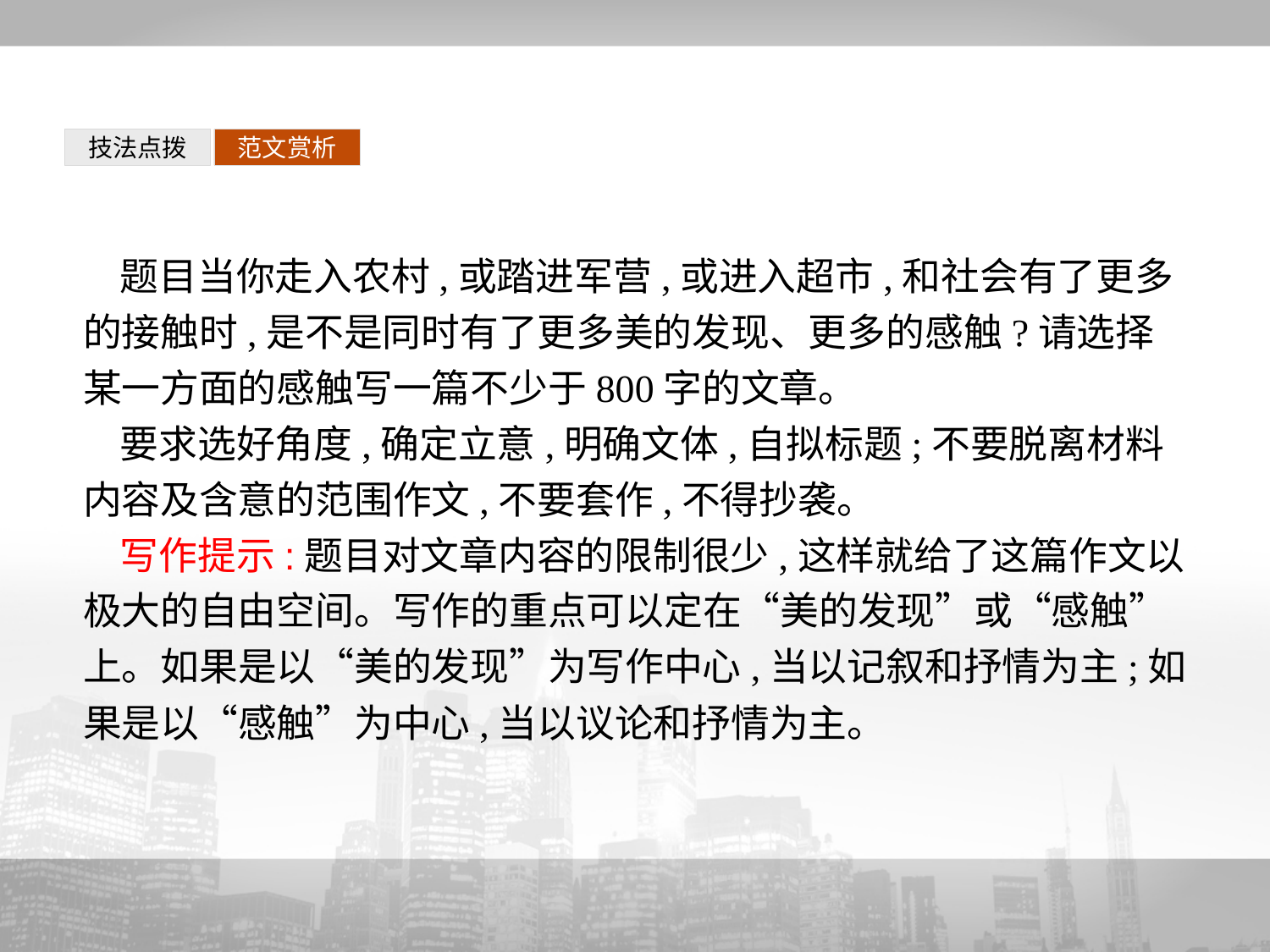

技法点拨
范文赏析
题目当你走入农村,或踏进军营,或进入超市,和社会有了更多的接触时,是不是同时有了更多美的发现、更多的感触?请选择某一方面的感触写一篇不少于800字的文章。
要求选好角度,确定立意,明确文体,自拟标题;不要脱离材料内容及含意的范围作文,不要套作,不得抄袭。
写作提示:题目对文章内容的限制很少,这样就给了这篇作文以极大的自由空间。写作的重点可以定在“美的发现”或“感触”上。如果是以“美的发现”为写作中心,当以记叙和抒情为主;如果是以“感触”为中心,当以议论和抒情为主。